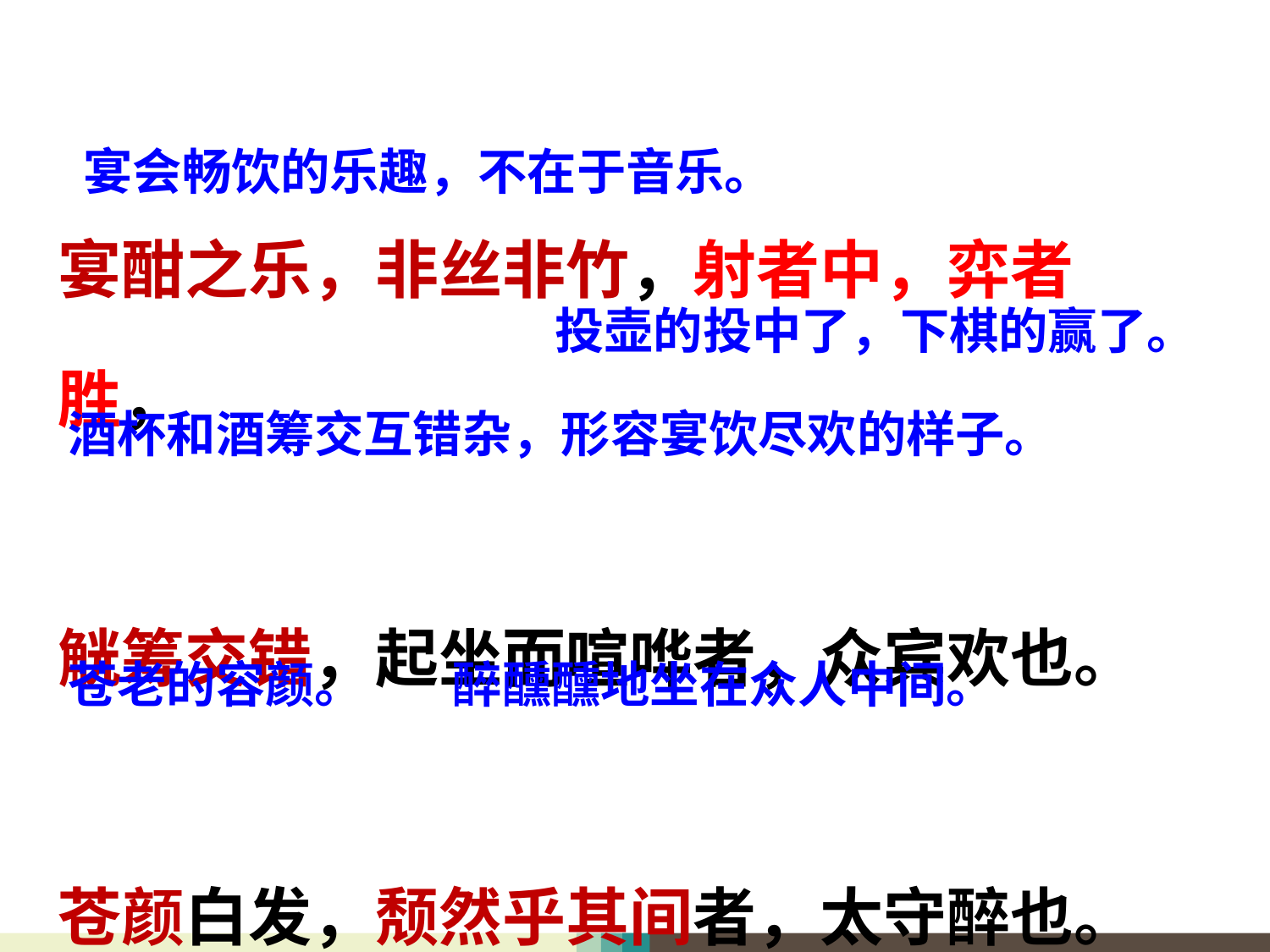

宴会畅饮的乐趣，不在于音乐。
宴酣之乐，非丝非竹，射者中，弈者胜，

觥筹交错，起坐而喧哗者，众宾欢也。

苍颜白发，颓然乎其间者，太守醉也。
投壶的投中了，下棋的赢了。
酒杯和酒筹交互错杂，形容宴饮尽欢的样子。
苍老的容颜。
醉醺醺地坐在众人中间。